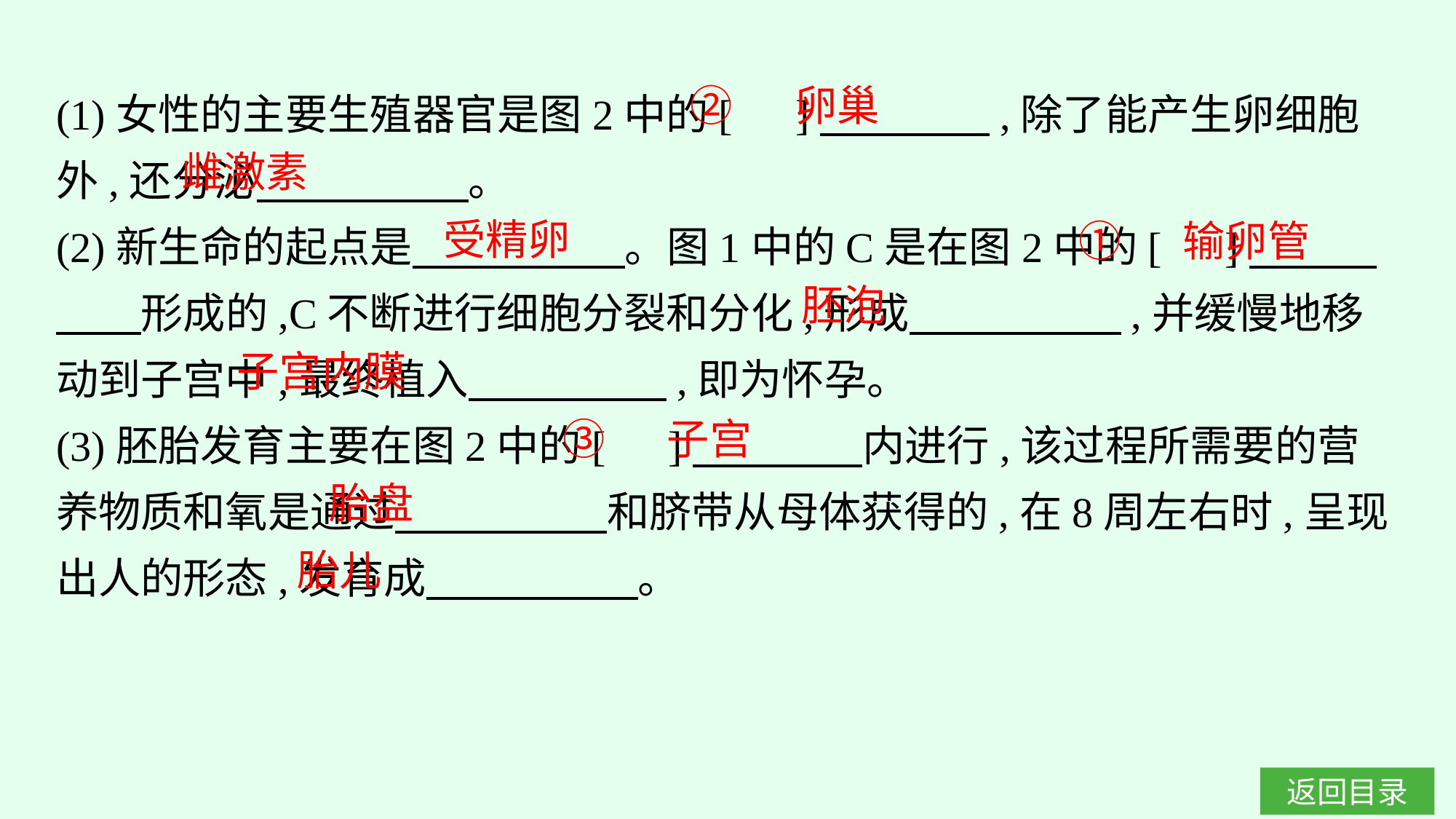

(1)女性的主要生殖器官是图2中的[　]　　　　,除了能产生卵细胞外,还分泌　　　　　。
(2)新生命的起点是　　　　　。图1中的C是在图2中的[　]　　　　　形成的,C不断进行细胞分裂和分化,形成　　　　　,并缓慢地移动到子宫中,最终植入　　   　　,即为怀孕。
(3)胚胎发育主要在图2中的[　]　　　　内进行,该过程所需要的营养物质和氧是通过　　　　　和脐带从母体获得的,在8周左右时,呈现出人的形态,发育成　　　　　。
②　 卵巢
雌激素
受精卵
①　 输卵管
胚泡
子宫内膜
③　 子宫
胎盘
胎儿